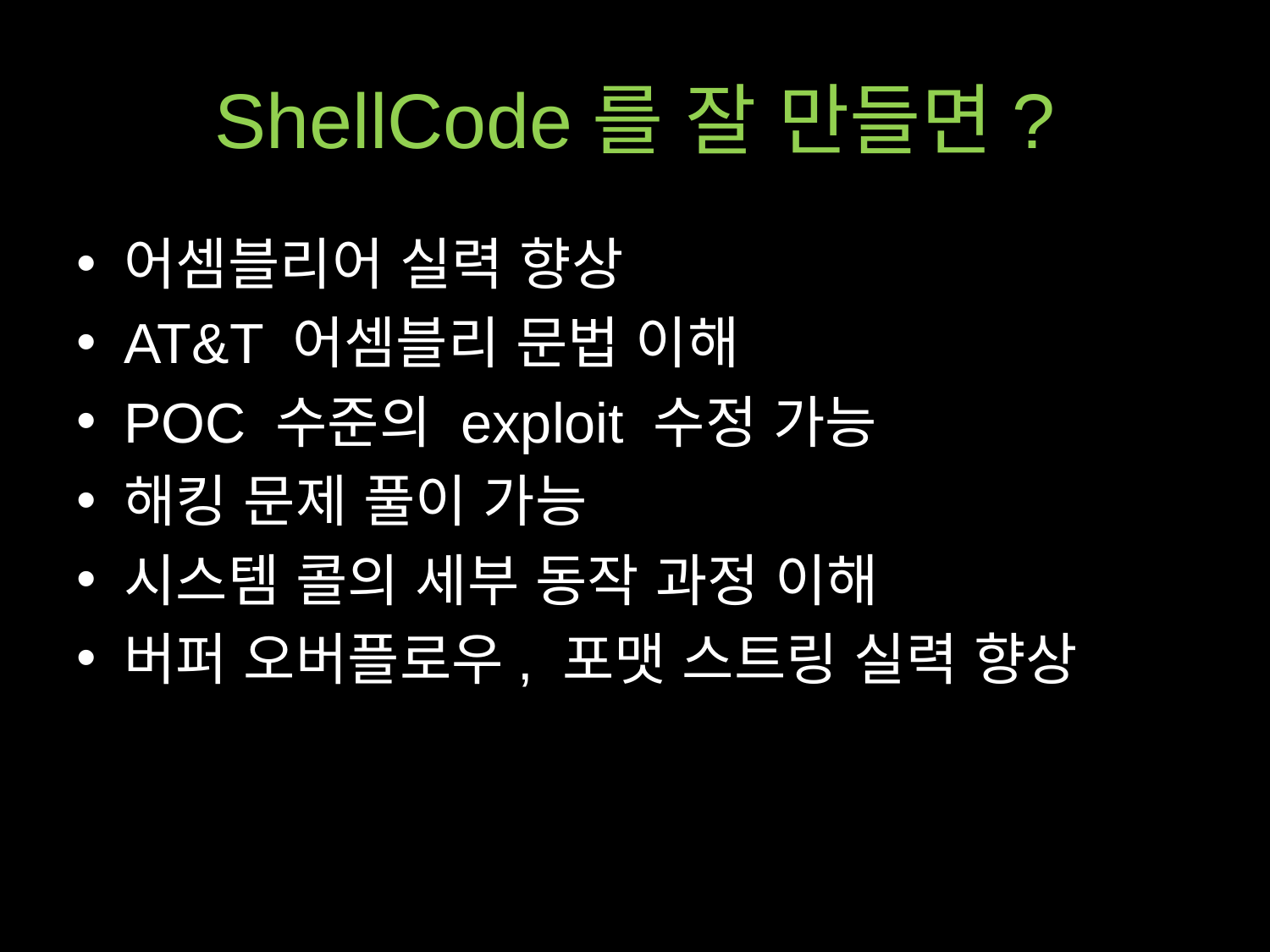

# ShellCode를 잘 만들면?
어셈블리어 실력 향상
AT&T 어셈블리 문법 이해
POC 수준의 exploit 수정 가능
해킹 문제 풀이 가능
시스템 콜의 세부 동작 과정 이해
버퍼 오버플로우, 포맷 스트링 실력 향상